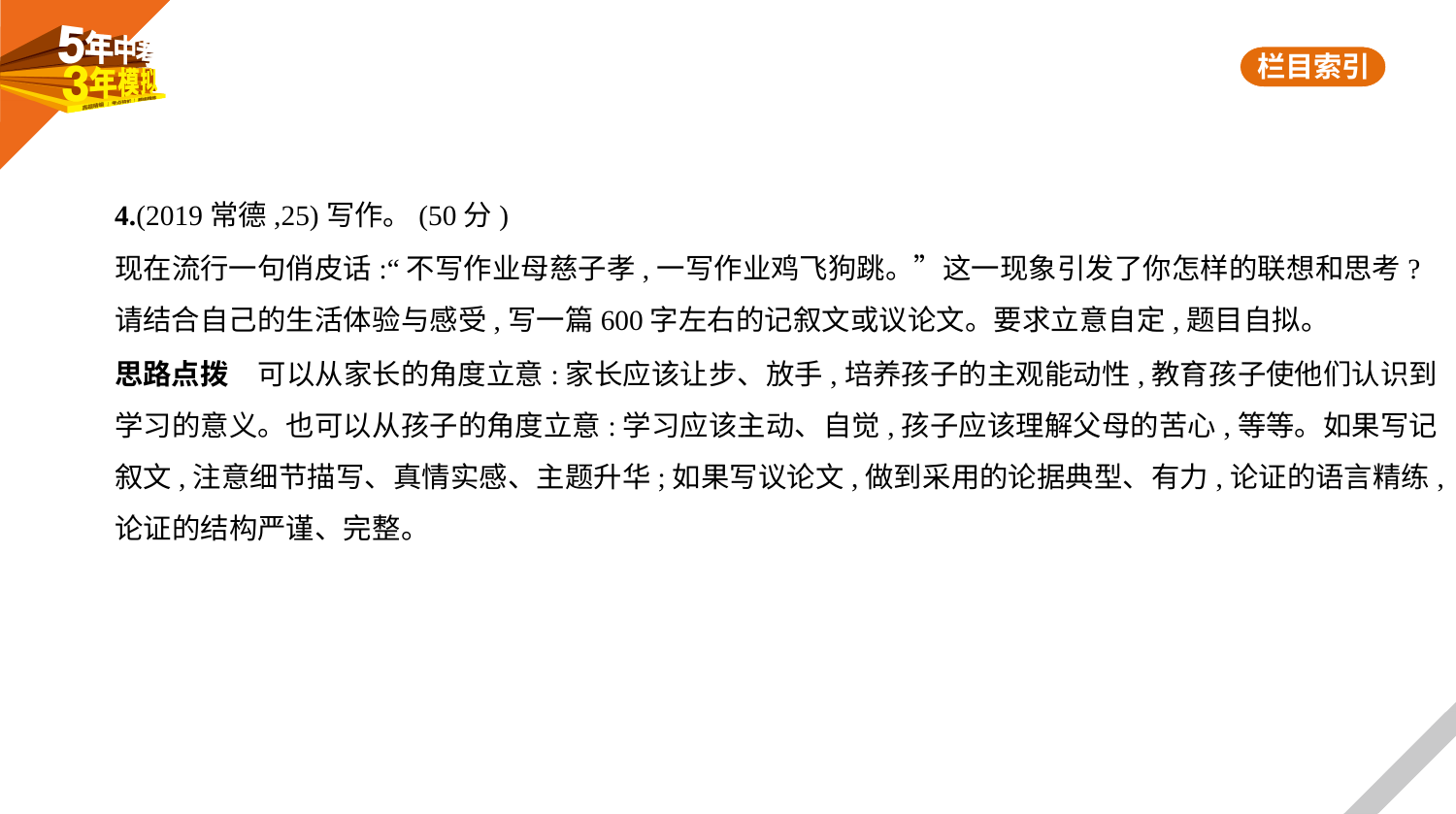

4.(2019常德,25)写作。(50分)
现在流行一句俏皮话:“不写作业母慈子孝,一写作业鸡飞狗跳。”这一现象引发了你怎样的联想和思考?
请结合自己的生活体验与感受,写一篇600字左右的记叙文或议论文。要求立意自定,题目自拟。
思路点拨　可以从家长的角度立意:家长应该让步、放手,培养孩子的主观能动性,教育孩子使他们认识到
学习的意义。也可以从孩子的角度立意:学习应该主动、自觉,孩子应该理解父母的苦心,等等。如果写记
叙文,注意细节描写、真情实感、主题升华;如果写议论文,做到采用的论据典型、有力,论证的语言精练,
论证的结构严谨、完整。